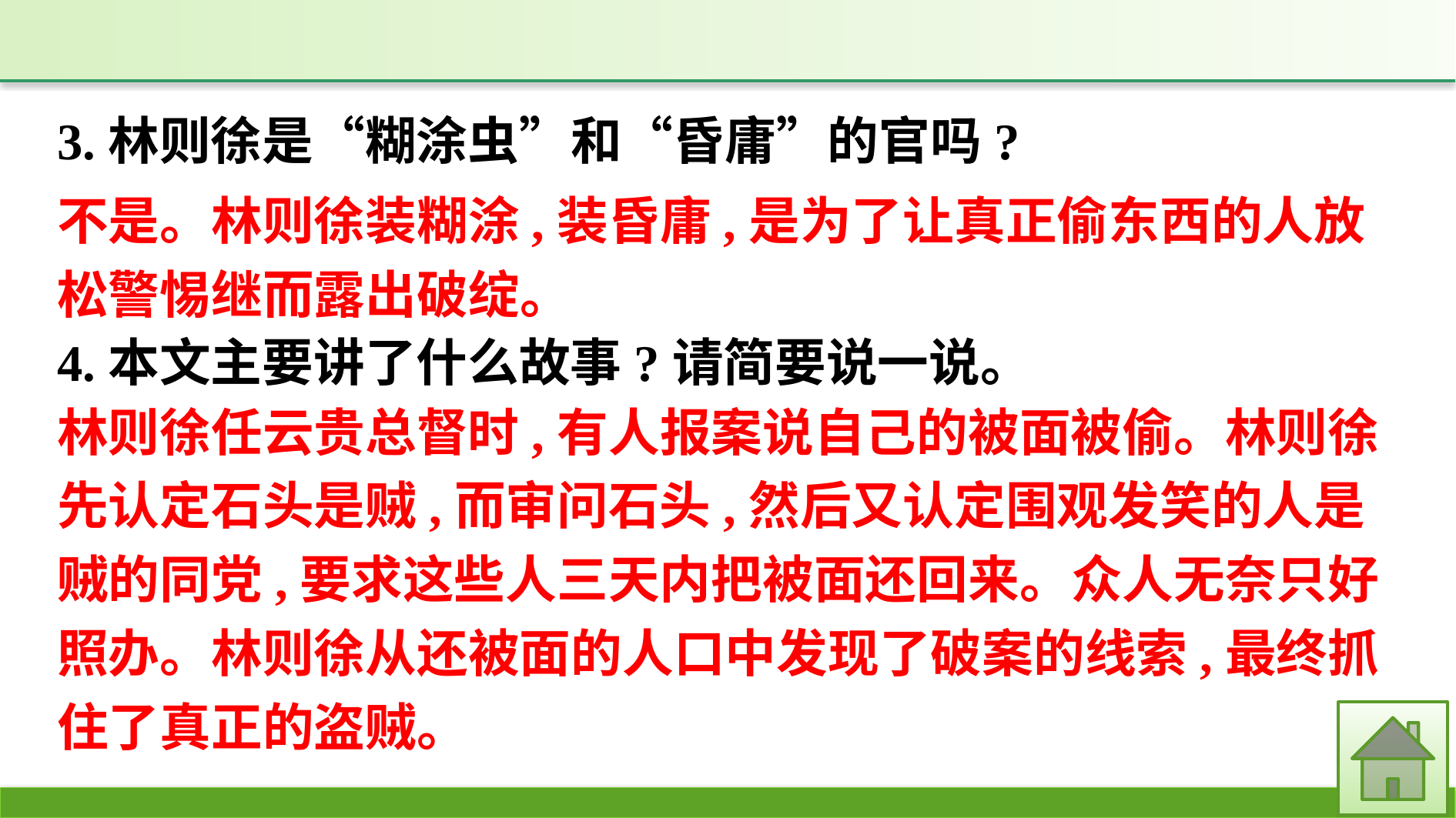

3.林则徐是“糊涂虫”和“昏庸”的官吗?

4.本文主要讲了什么故事?请简要说一说。
不是。林则徐装糊涂,装昏庸,是为了让真正偷东西的人放松警惕继而露出破绽。
林则徐任云贵总督时,有人报案说自己的被面被偷。林则徐先认定石头是贼,而审问石头,然后又认定围观发笑的人是贼的同党,要求这些人三天内把被面还回来。众人无奈只好照办。林则徐从还被面的人口中发现了破案的线索,最终抓住了真正的盗贼。